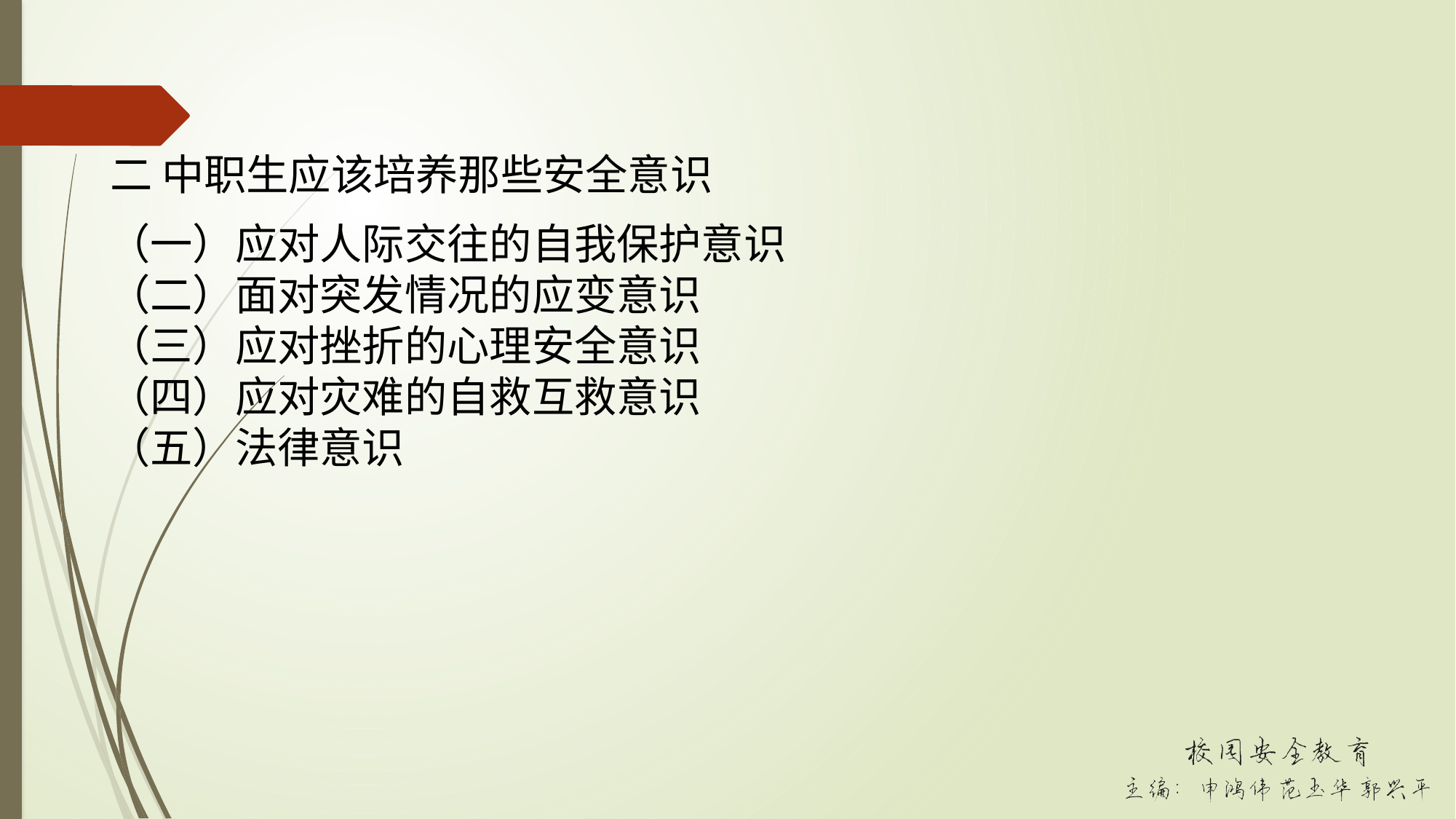

二 中职生应该培养那些安全意识
（一）应对人际交往的自我保护意识
（二）面对突发情况的应变意识
（三）应对挫折的心理安全意识
（四）应对灾难的自救互救意识
（五）法律意识